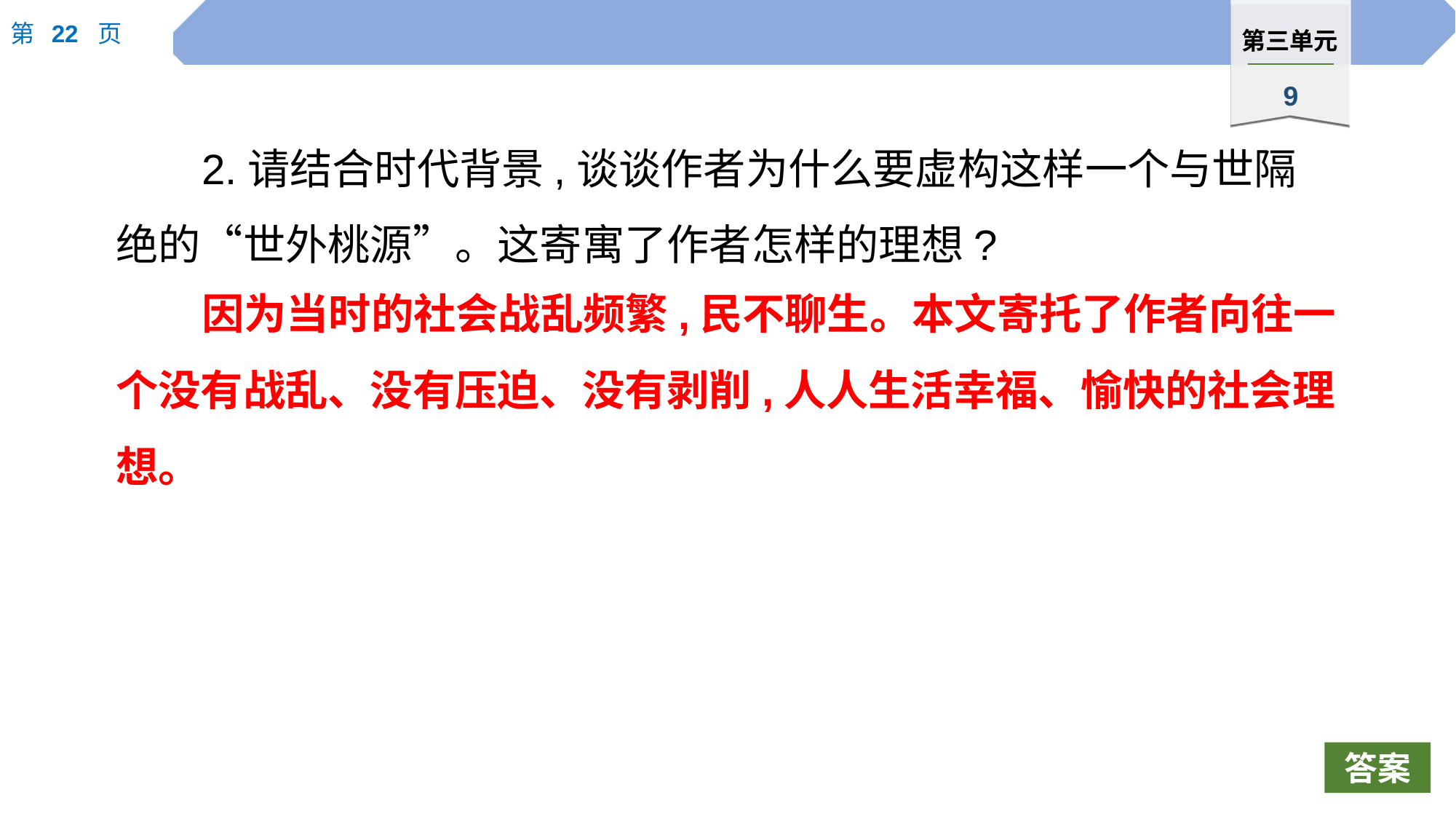

2.请结合时代背景,谈谈作者为什么要虚构这样一个与世隔绝的“世外桃源”。这寄寓了作者怎样的理想?
因为当时的社会战乱频繁,民不聊生。本文寄托了作者向往一个没有战乱、没有压迫、没有剥削,人人生活幸福、愉快的社会理想。
答案